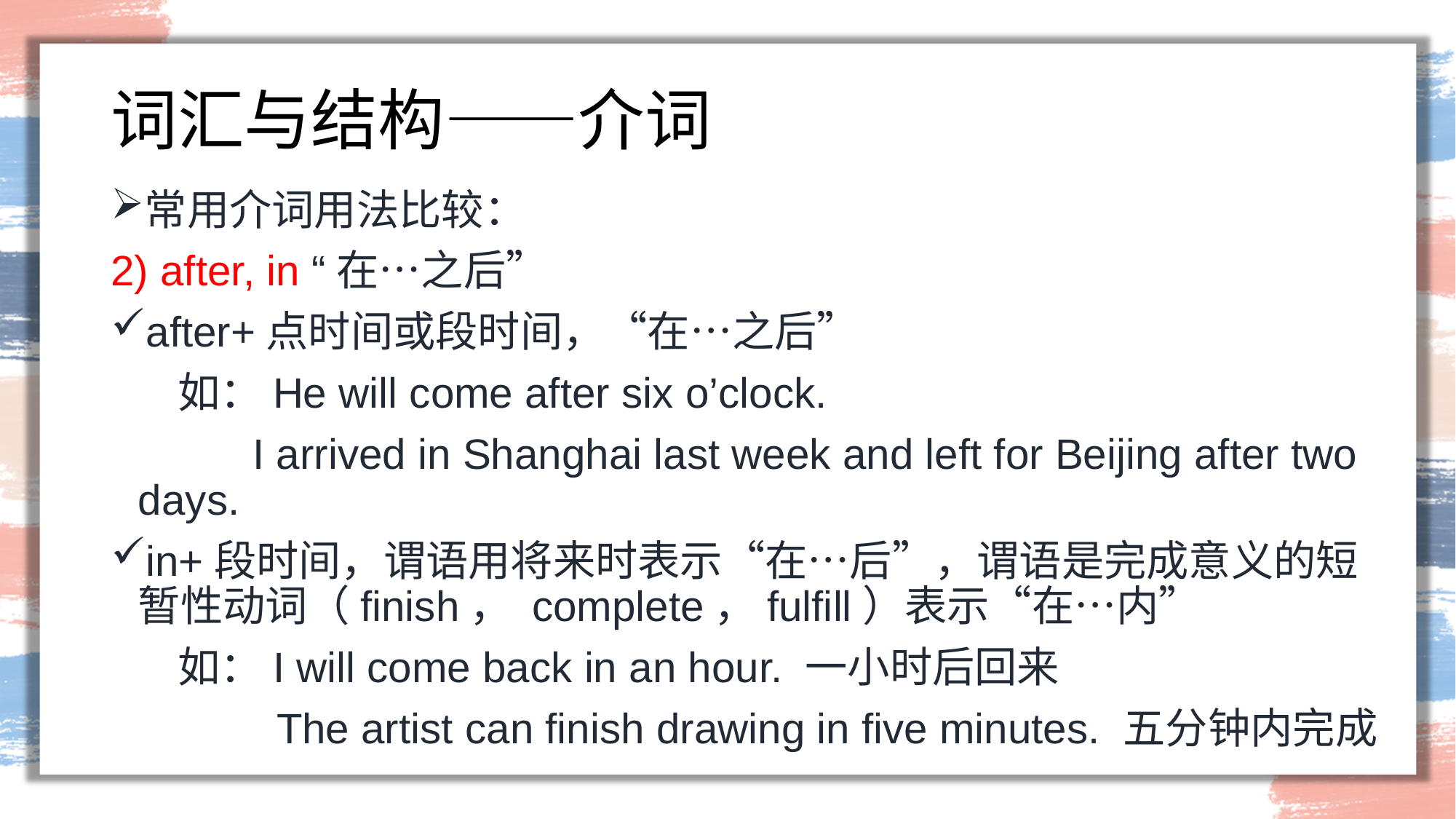

# 词汇与结构——介词
常用介词用法比较：
2) after, in “在…之后”
after+点时间或段时间，“在…之后”
      如：He will come after six o’clock.
            I arrived in Shanghai last week and left for Beijing after two days.
in+段时间，谓语用将来时表示“在…后”，谓语是完成意义的短暂性动词（finish， complete，fulfill）表示“在…内”
      如：I will come back in an hour. 一小时后回来
              The artist can finish drawing in five minutes. 五分钟内完成